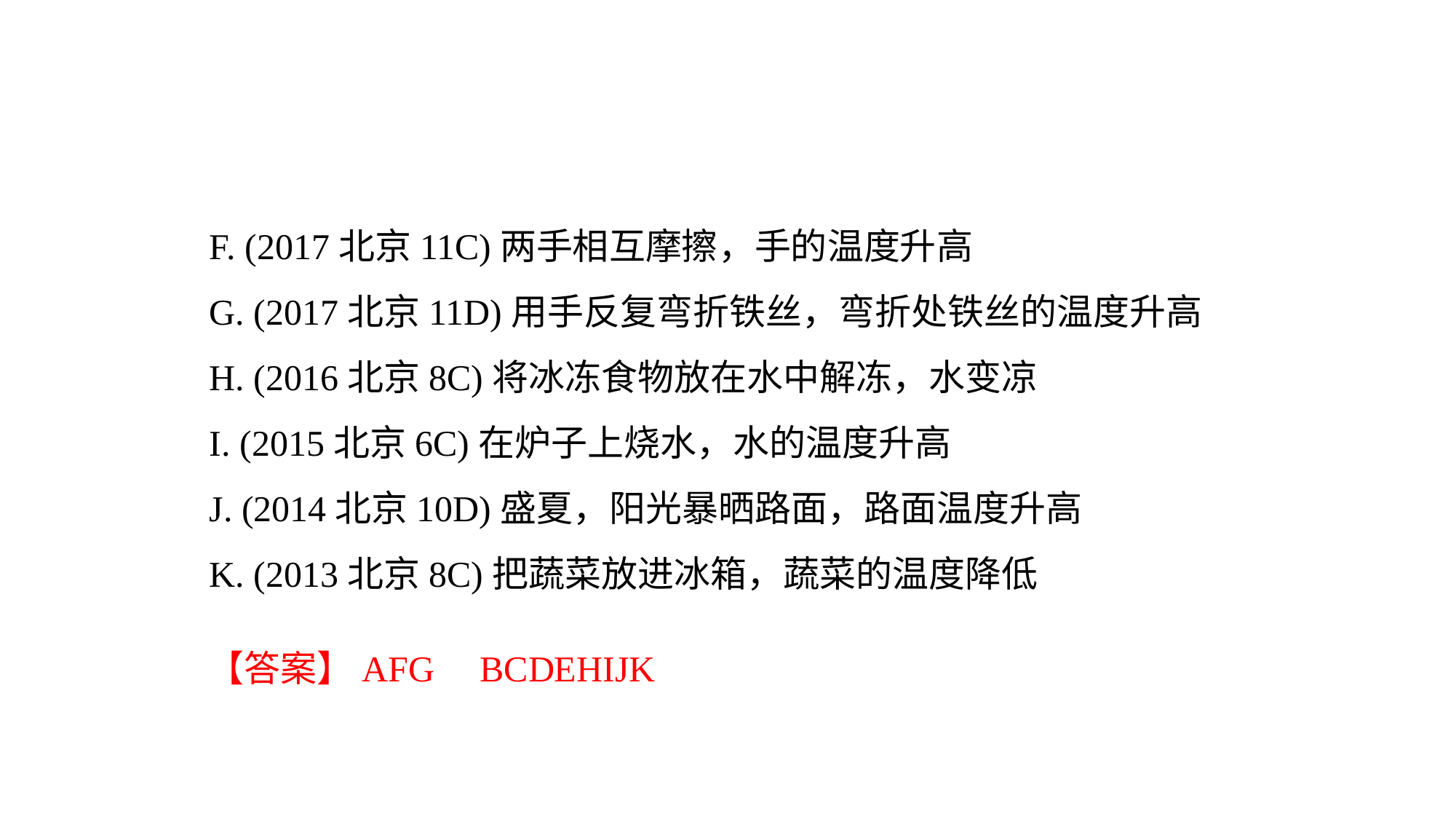

F. (2017北京11C)两手相互摩擦，手的温度升高
G. (2017北京11D)用手反复弯折铁丝，弯折处铁丝的温度升高
H. (2016北京8C)将冰冻食物放在水中解冻，水变凉
I. (2015北京6C)在炉子上烧水，水的温度升高
J. (2014北京10D)盛夏，阳光暴晒路面，路面温度升高
K. (2013北京8C)把蔬菜放进冰箱，蔬菜的温度降低
【答案】AFG     BCDEHIJK